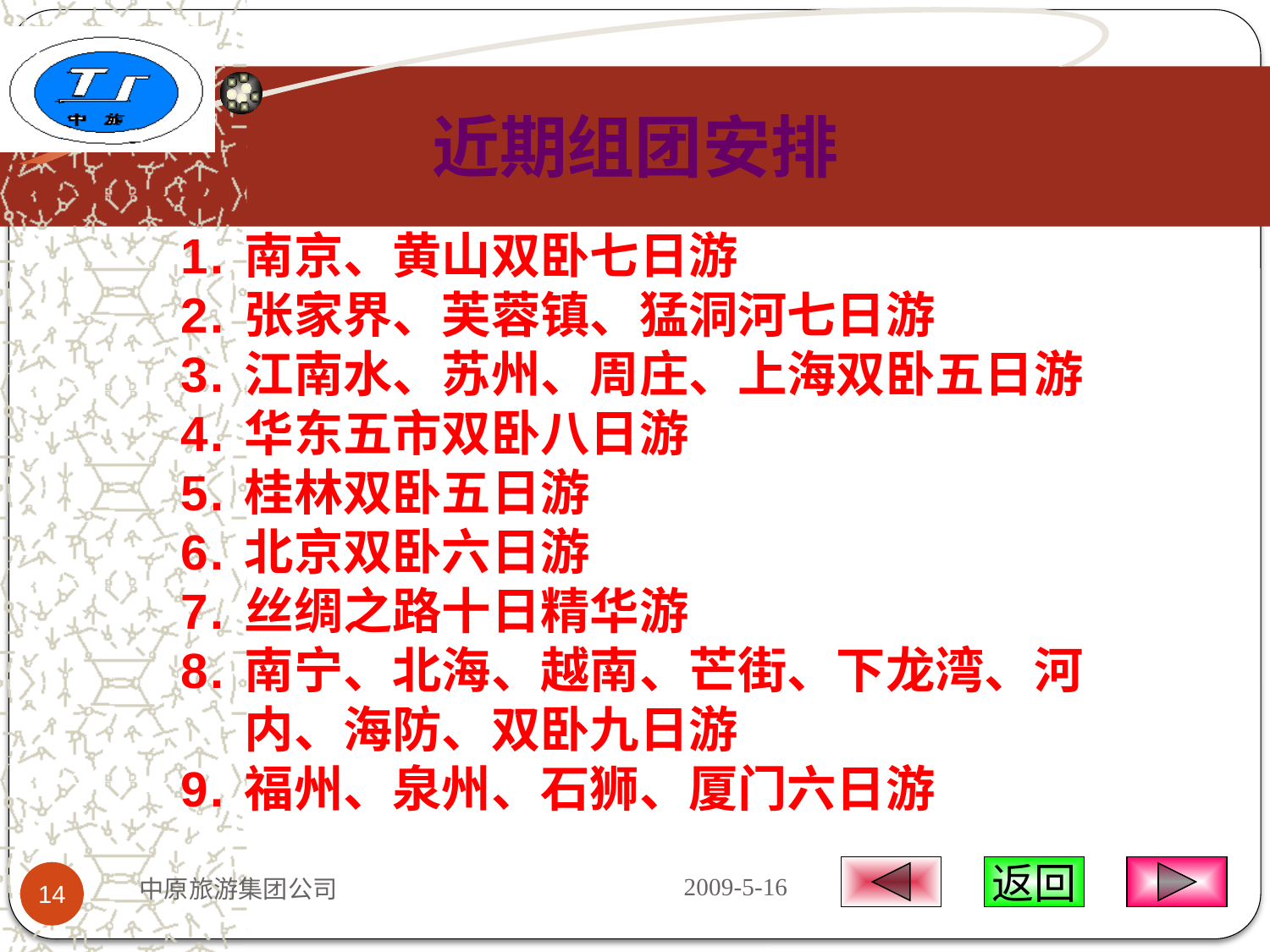

# 近期组团安排
南京、黄山双卧七日游
张家界、芙蓉镇、猛洞河七日游
江南水、苏州、周庄、上海双卧五日游
华东五市双卧八日游
桂林双卧五日游
北京双卧六日游
丝绸之路十日精华游
南宁、北海、越南、芒街、下龙湾、河内、海防、双卧九日游
福州、泉州、石狮、厦门六日游
2009-5-16
中原旅游集团公司

返回

14